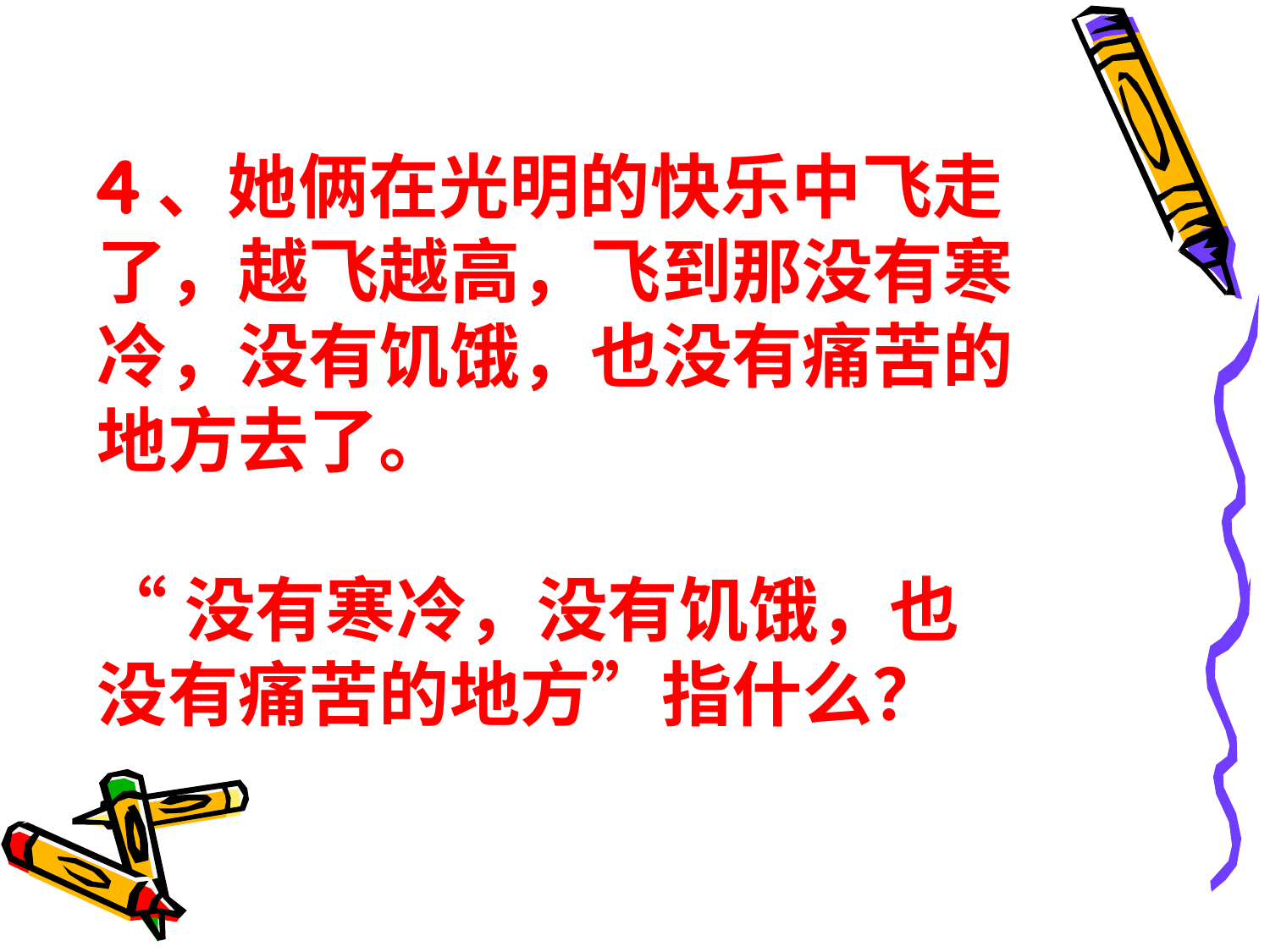

4、她俩在光明的快乐中飞走了，越飞越高，飞到那没有寒冷，没有饥饿，也没有痛苦的地方去了。

“没有寒冷，没有饥饿，也没有痛苦的地方”指什么？